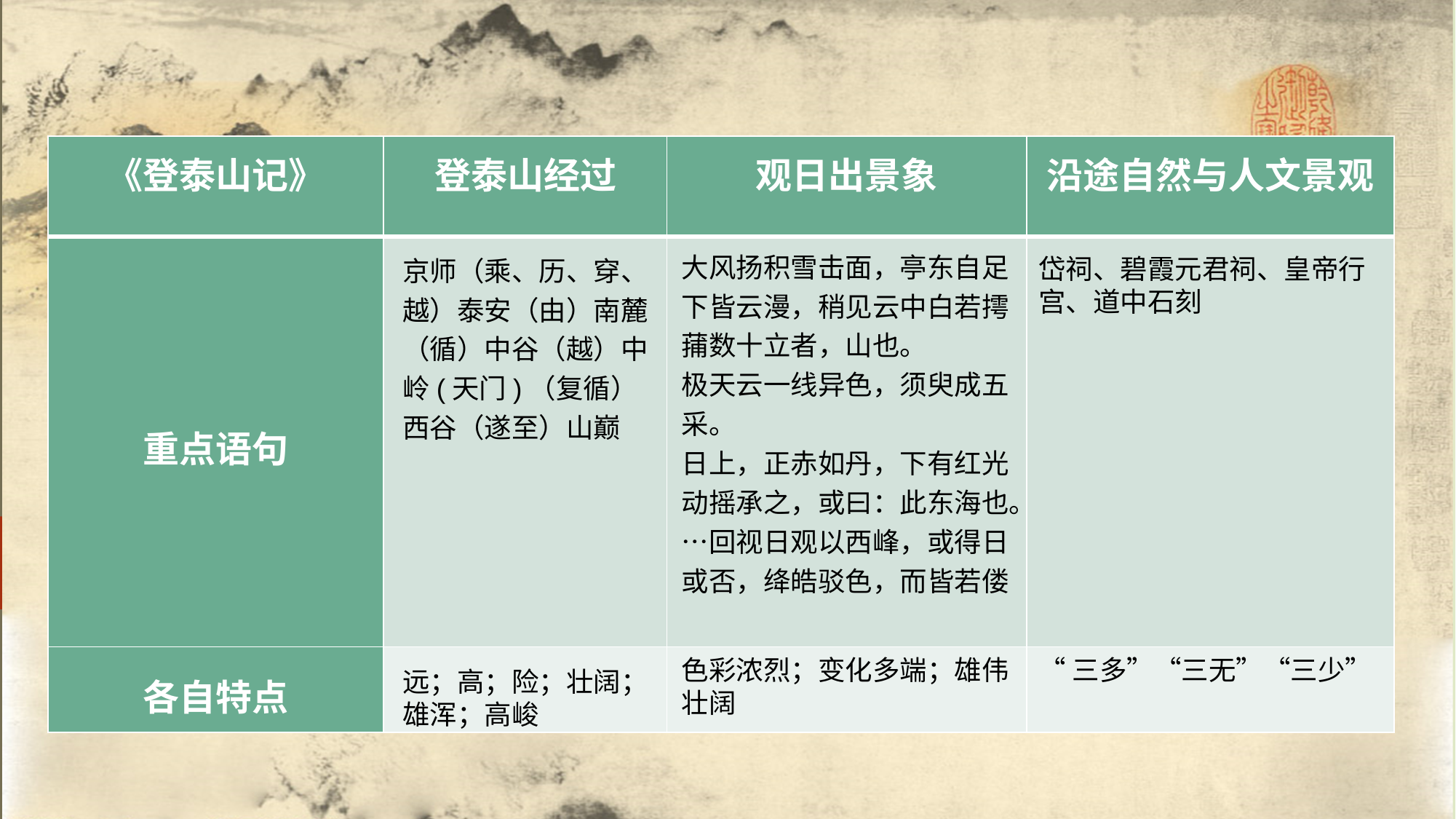

| 《登泰山记》 | 登泰山经过 | 观日出景象 | 沿途自然与人文景观 |
| --- | --- | --- | --- |
| 重点语句 |  |  |  |
| 各自特点 |  |  |  |
大风扬积雪击面，亭东自足下皆云漫，稍见云中白若摴蒱数十立者，山也。
极天云一线异色，须臾成五采。
日上，正赤如丹，下有红光动摇承之，或曰：此东海也。…回视日观以西峰，或得日或否，绛皓驳色，而皆若偻

京师（乘、历、穿、越）泰安（由）南麓（循）中谷（越）中岭(天门)（复循）西谷（遂至）山巅

岱祠、碧霞元君祠、皇帝行宫、道中石刻

色彩浓烈；变化多端；雄伟壮阔

“三多”“三无”“三少”

远；高；险；壮阔；雄浑；高峻